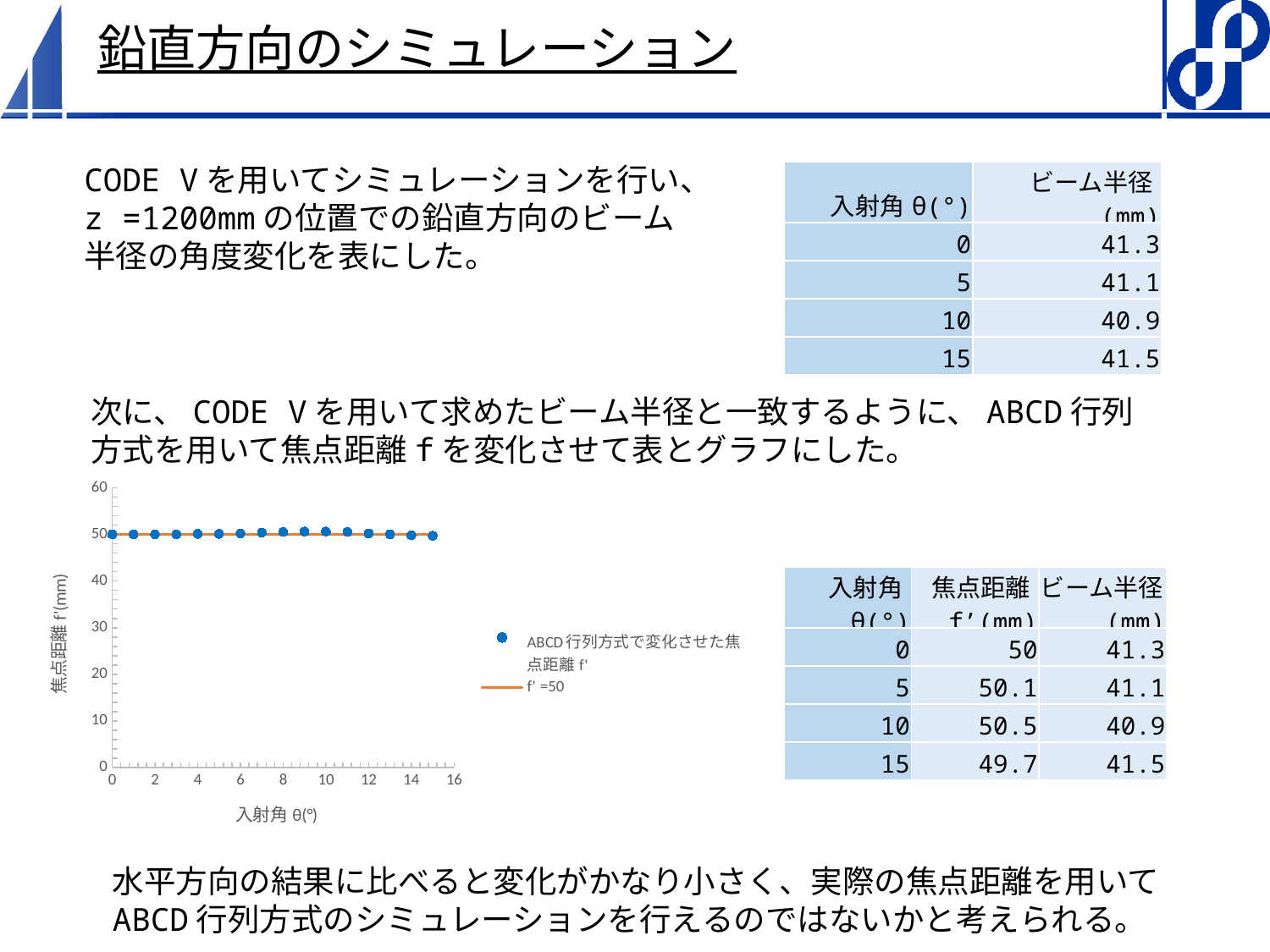

# 鉛直方向のシミュレーション
CODE Vを用いてシミュレーションを行い、z =1200mmの位置での鉛直方向のビーム半径の角度変化を表にした。
| 入射角θ(°) | ビーム半径(mm) |
| --- | --- |
| 0 | 41.3 |
| 5 | 41.1 |
| 10 | 40.9 |
| 15 | 41.5 |
次に、CODE Vを用いて求めたビーム半径と一致するように、ABCD行列方式を用いて焦点距離fを変化させて表とグラフにした。

### Chart

| Category |  |  |
|---|---|---|
| 入射角θ(°) | 焦点距離f’(mm) | ビーム半径(mm) |
| --- | --- | --- |
| 0 | 50 | 41.3 |
| 5 | 50.1 | 41.1 |
| 10 | 50.5 | 40.9 |
| 15 | 49.7 | 41.5 |
水平方向の結果に比べると変化がかなり小さく、実際の焦点距離を用いてABCD行列方式のシミュレーションを行えるのではないかと考えられる。